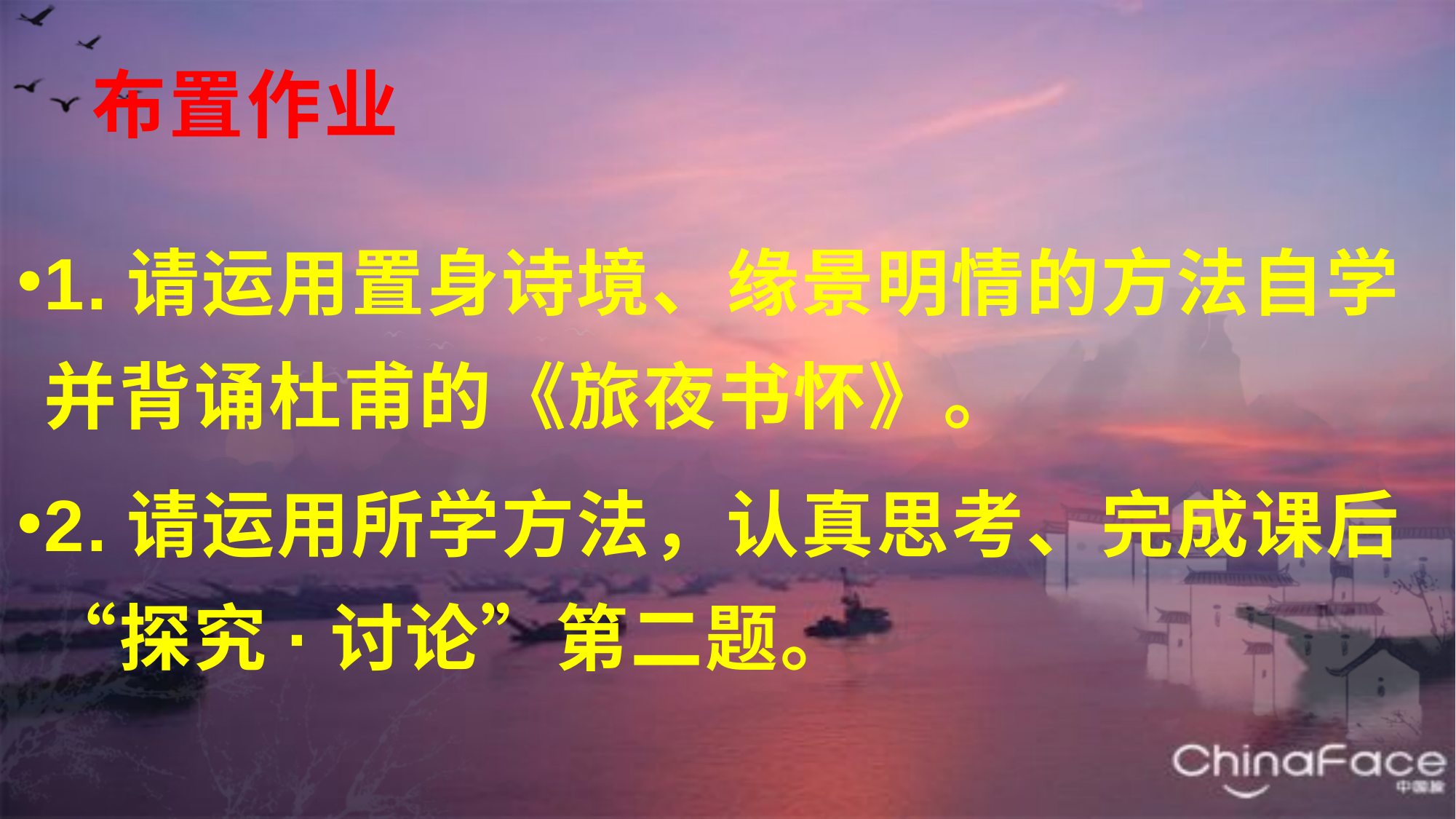

# 布置作业
1.请运用置身诗境、缘景明情的方法自学并背诵杜甫的《旅夜书怀》。
2.请运用所学方法，认真思考、完成课后“探究·讨论”第二题。